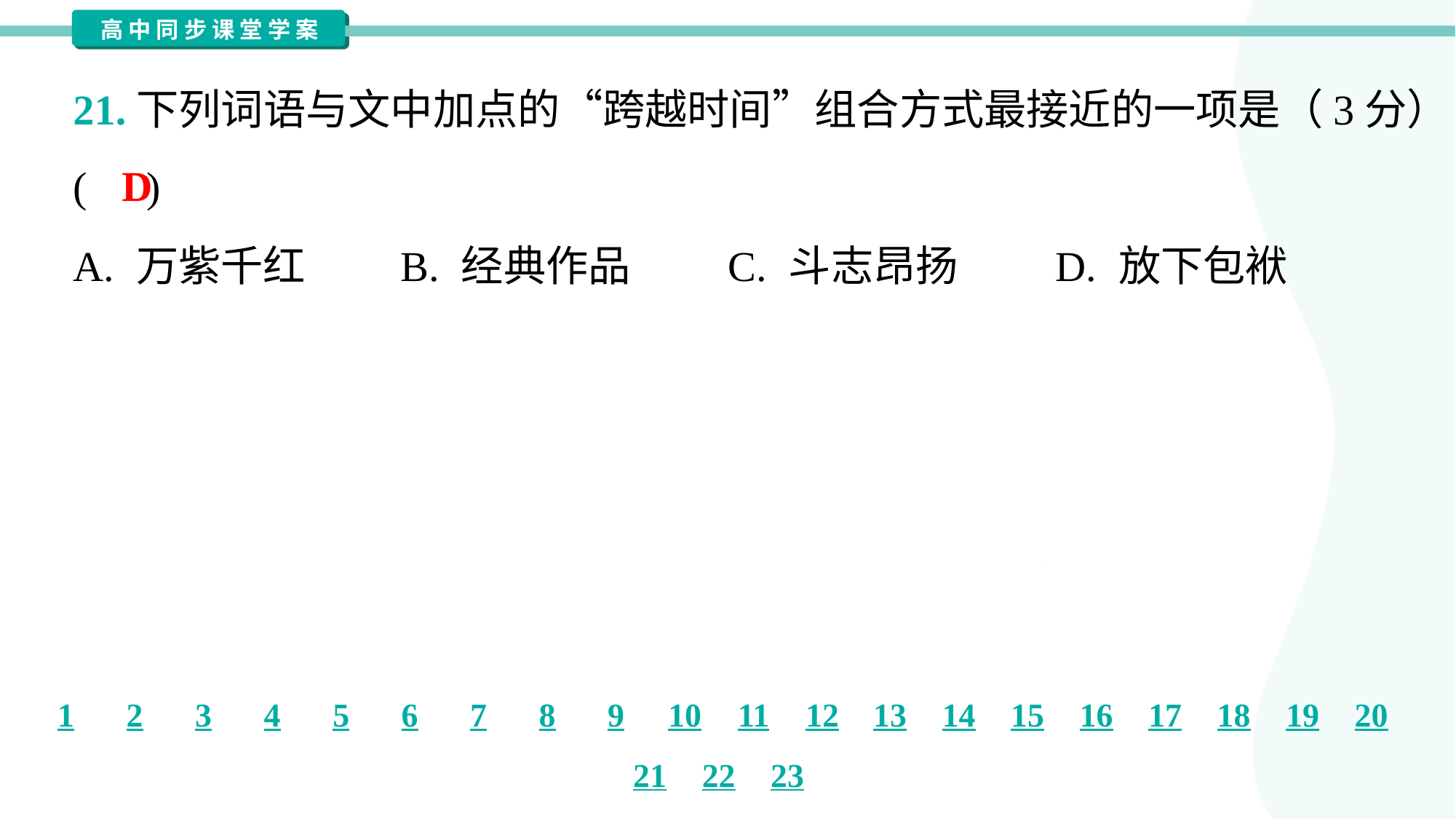

21.下列词语与文中加点的“跨越时间”组合方式最接近的一项是（3分）
(     )
D
A. 万紫千红	B. 经典作品	C. 斗志昂扬	D. 放下包袱